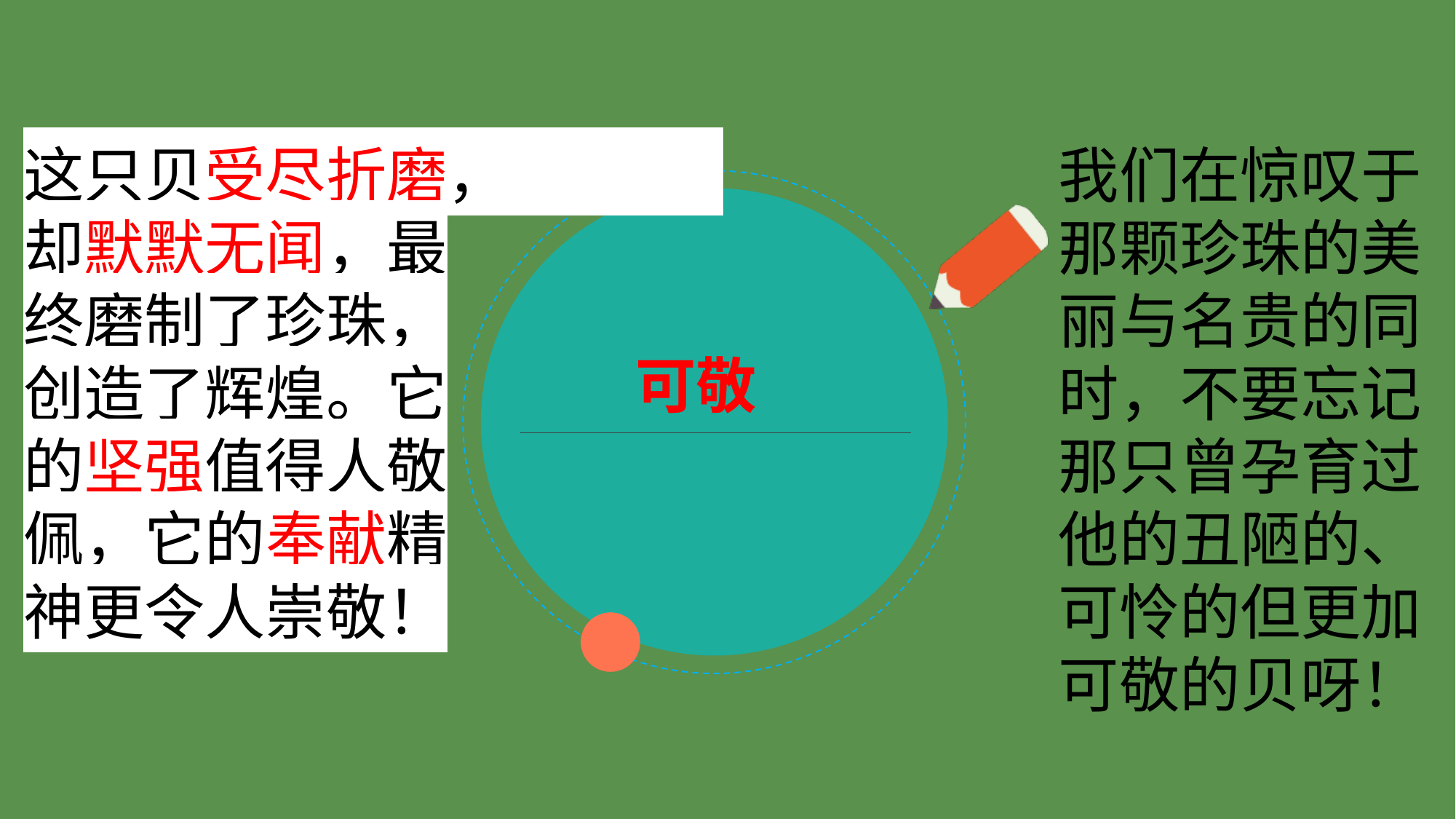

这只贝受尽折磨，却默默无闻，最终磨制了珍珠，创造了辉煌。它的坚强值得人敬佩，它的奉献精神更令人崇敬！
我们在惊叹于那颗珍珠的美丽与名贵的同时，不要忘记那只曾孕育过他的丑陋的、可怜的但更加可敬的贝呀！
# 可敬